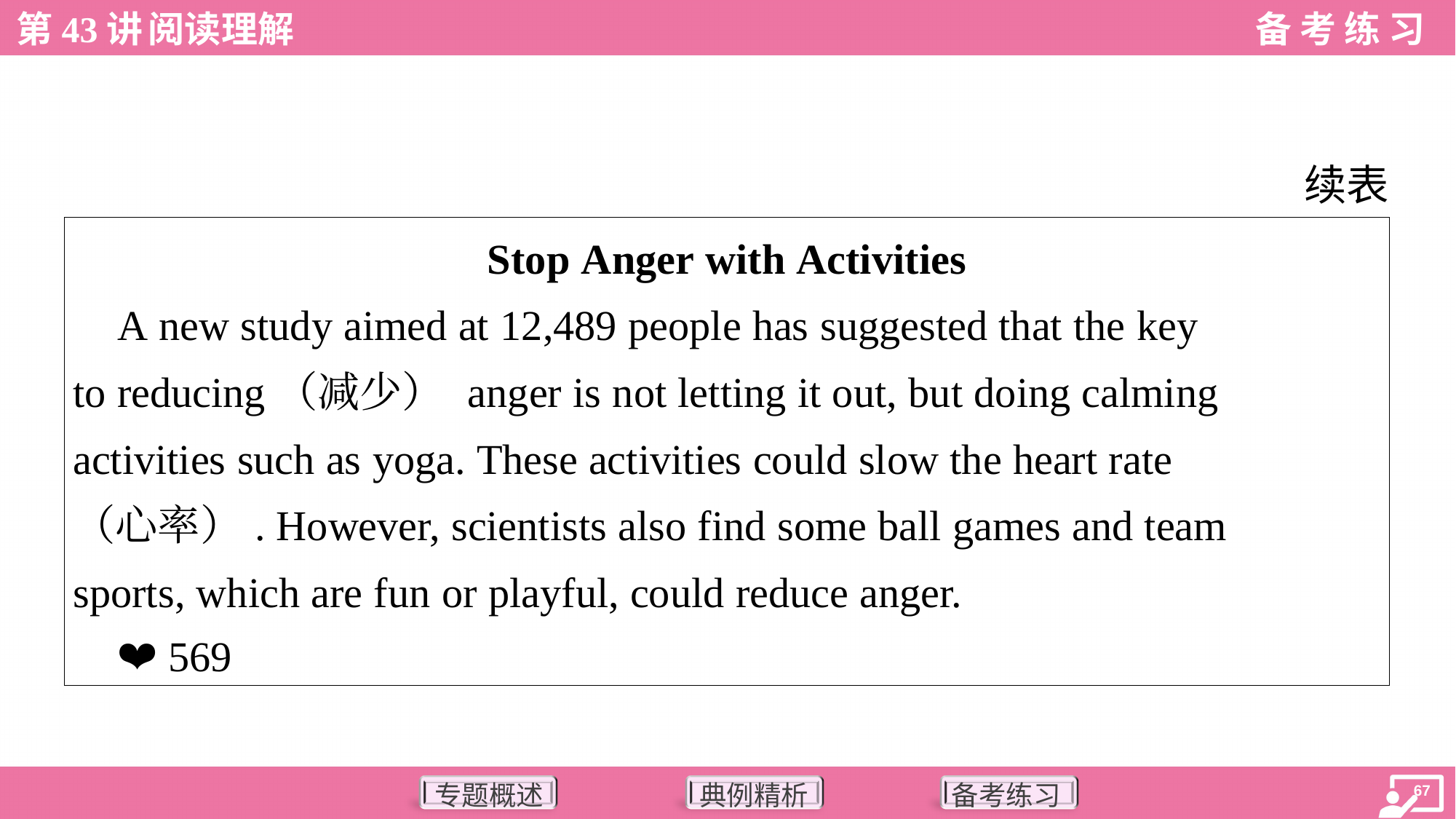

续表
| Stop Anger with Activities A new study aimed at 12,489 people has suggested that the key to reducing（减少） anger is not letting it out, but doing calming activities such as yoga. These activities could slow the heart rate （心率）. However, scientists also find some ball games and team sports, which are fun or playful, could reduce anger. ❤ 569 |
| --- |